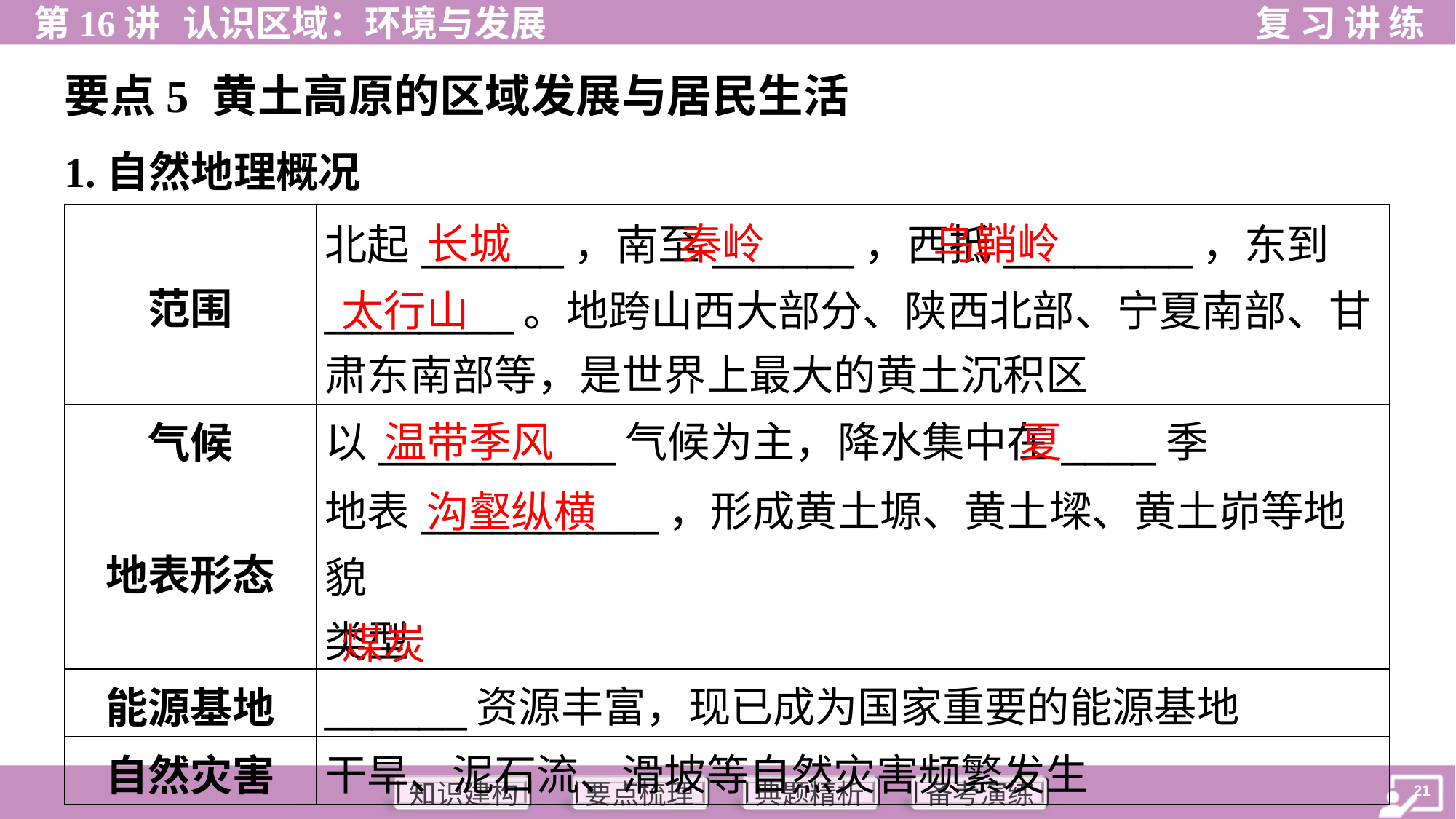

要点5 黄土高原的区域发展与居民生活
1.自然地理概况
| 范围 | 北起\_\_\_\_\_\_，南至\_\_\_\_\_\_，西抵\_\_\_\_\_\_\_\_，东到 \_\_\_\_\_\_\_\_。地跨山西大部分、陕西北部、宁夏南部、甘 肃东南部等，是世界上最大的黄土沉积区 |
| --- | --- |
| 气候 | 以\_\_\_\_\_\_\_\_\_\_气候为主，降水集中在\_\_\_\_季 |
| 地表形态 | 地表\_\_\_\_\_\_\_\_\_\_，形成黄土塬、黄土墚、黄土峁等地貌 类型 |
| 能源基地 | \_\_\_\_\_\_资源丰富，现已成为国家重要的能源基地 |
| 自然灾害 | 干旱、泥石流、滑坡等自然灾害频繁发生 |
长城
秦岭
乌鞘岭
太行山
温带季风
夏
沟壑纵横
煤炭